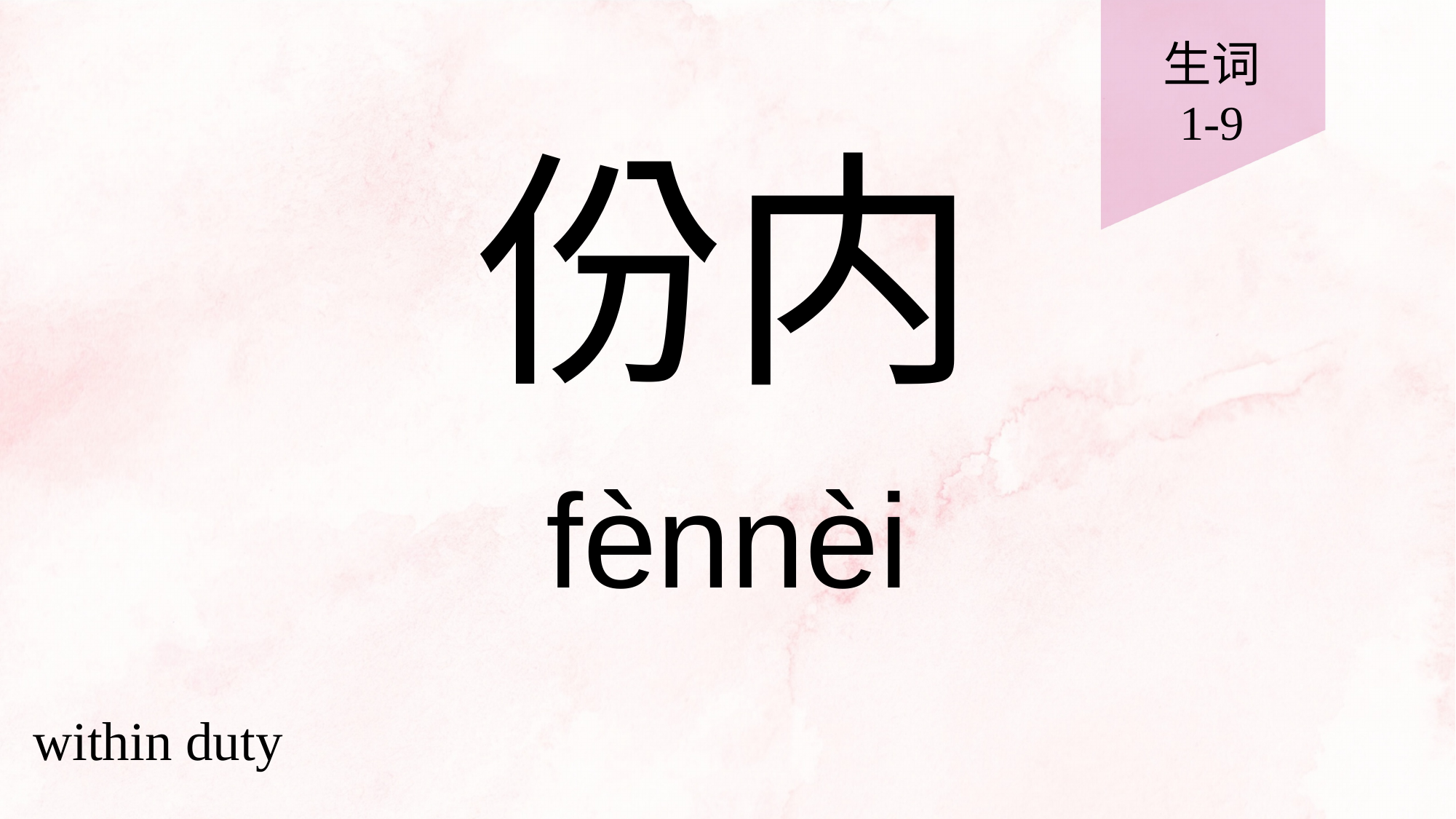

生词
1-9
# 份内
fènnèi
within duty